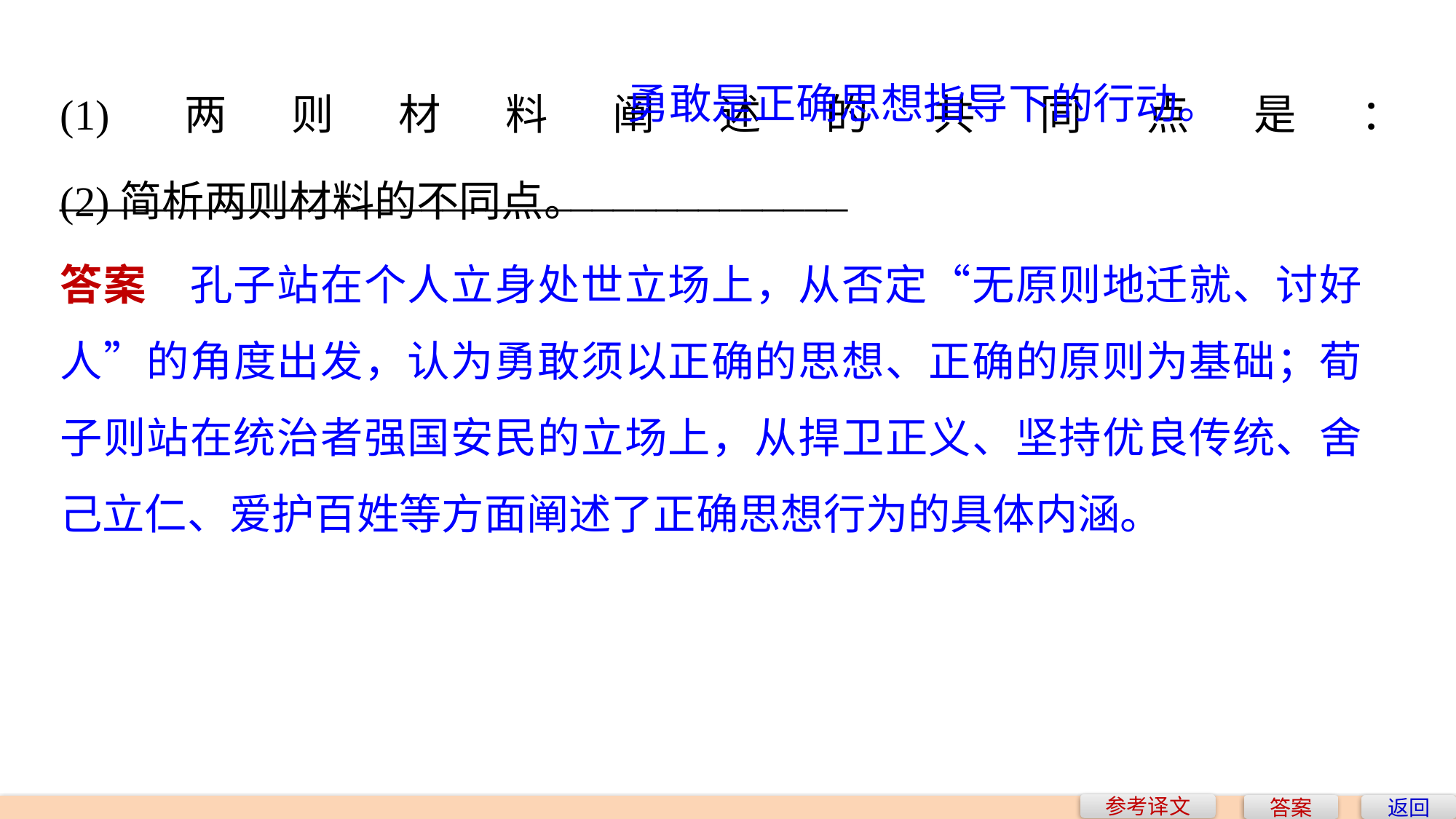

勇敢是正确思想指导下的行动。
(1)两则材料阐述的共同点是：_____________________________________
(2)简析两则材料的不同点。
答案　孔子站在个人立身处世立场上，从否定“无原则地迁就、讨好人”的角度出发，认为勇敢须以正确的思想、正确的原则为基础；荀子则站在统治者强国安民的立场上，从捍卫正义、坚持优良传统、舍己立仁、爱护百姓等方面阐述了正确思想行为的具体内涵。
参考译文
答案
返回